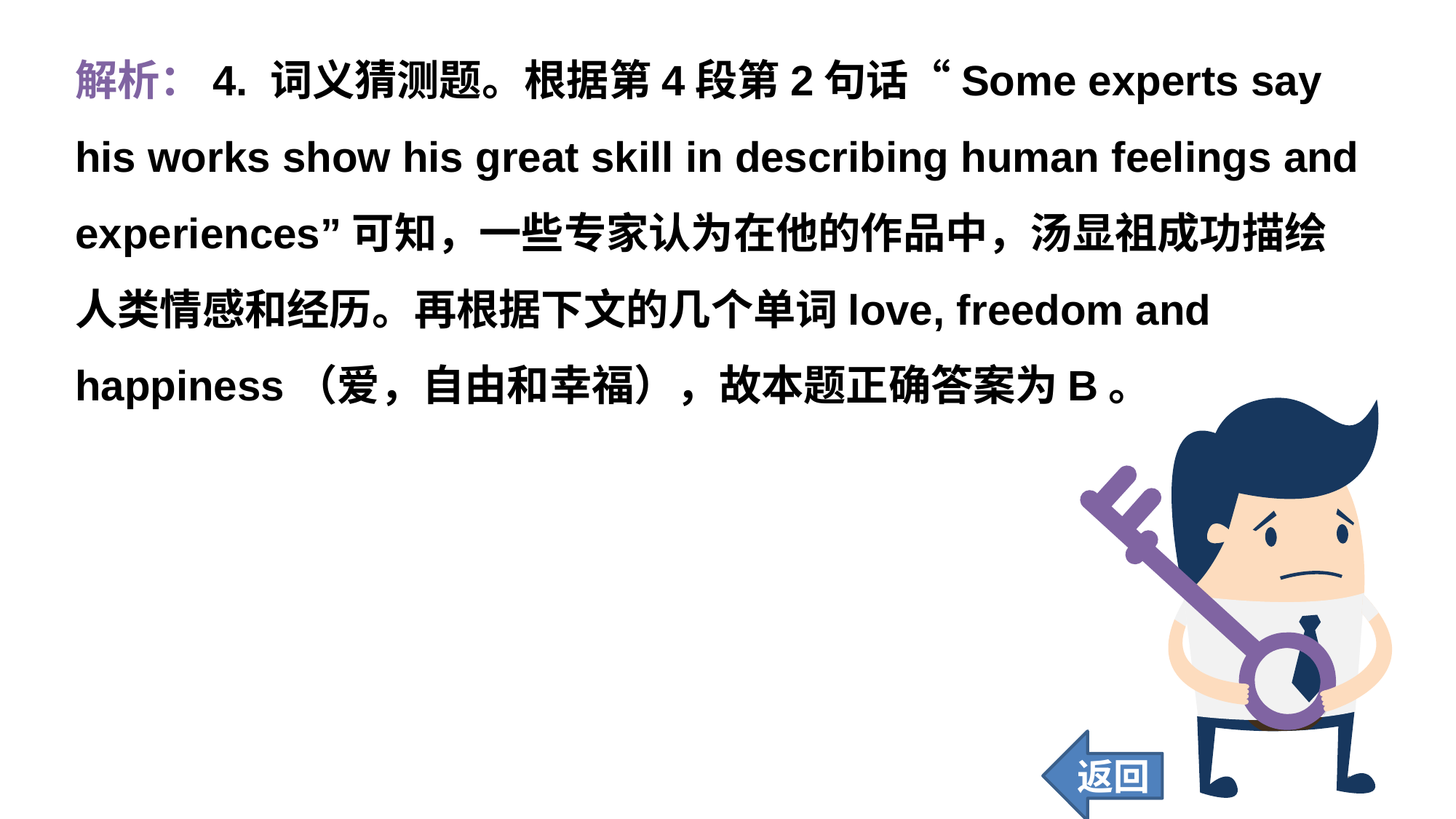

解析：4. 词义猜测题。根据第4段第2句话“Some experts say his works show his great skill in describing human feelings and experiences”可知，一些专家认为在他的作品中，汤显祖成功描绘人类情感和经历。再根据下文的几个单词love, freedom and happiness（爱，自由和幸福），故本题正确答案为B。

返回
145